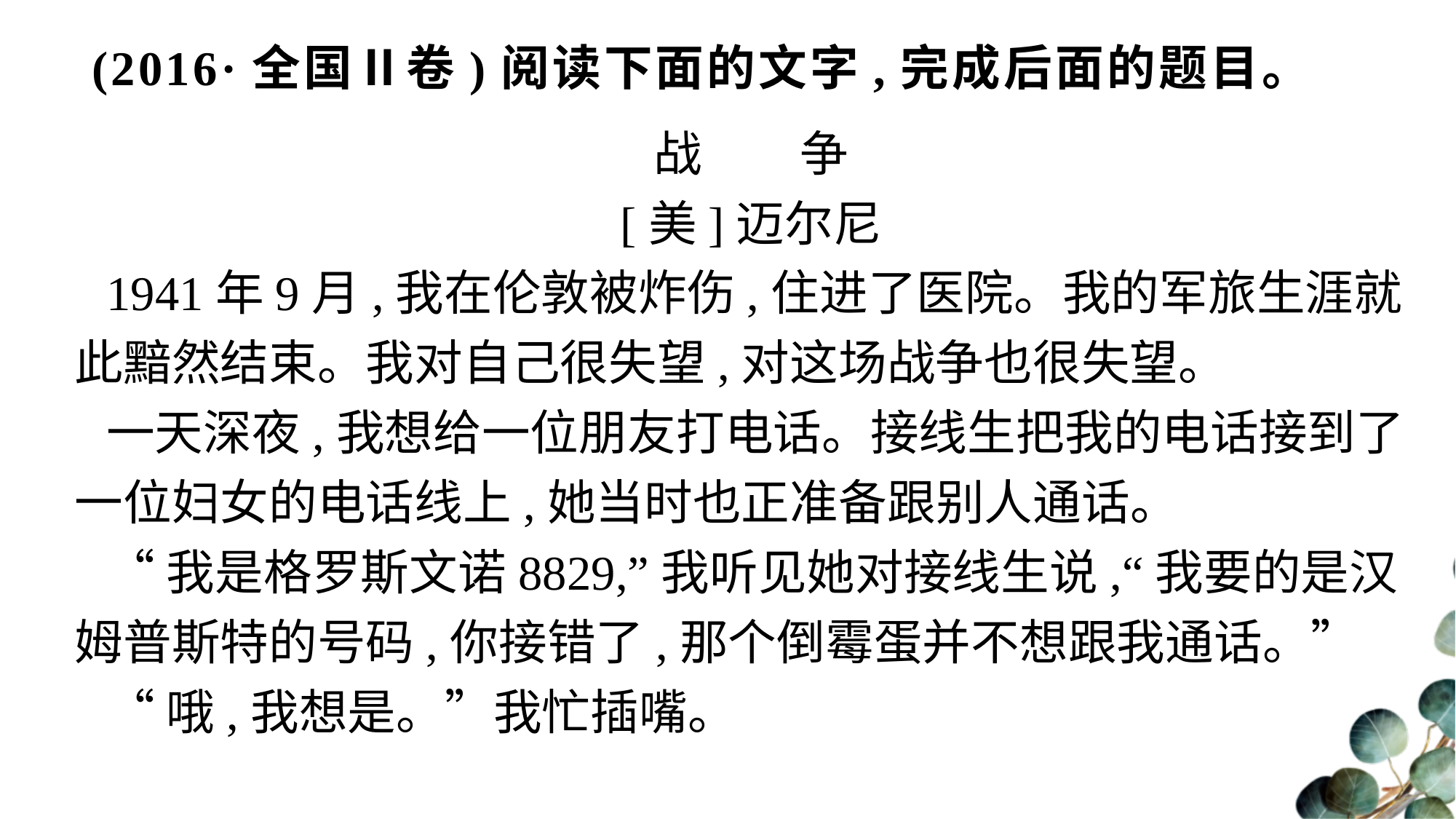

# (2016·全国Ⅱ卷)阅读下面的文字,完成后面的题目。
战　　争
[美]迈尔尼
1941年9月,我在伦敦被炸伤,住进了医院。我的军旅生涯就此黯然结束。我对自己很失望,对这场战争也很失望。
一天深夜,我想给一位朋友打电话。接线生把我的电话接到了一位妇女的电话线上,她当时也正准备跟别人通话。
“我是格罗斯文诺8829,”我听见她对接线生说,“我要的是汉姆普斯特的号码,你接错了,那个倒霉蛋并不想跟我通话。”
“哦,我想是。”我忙插嘴。